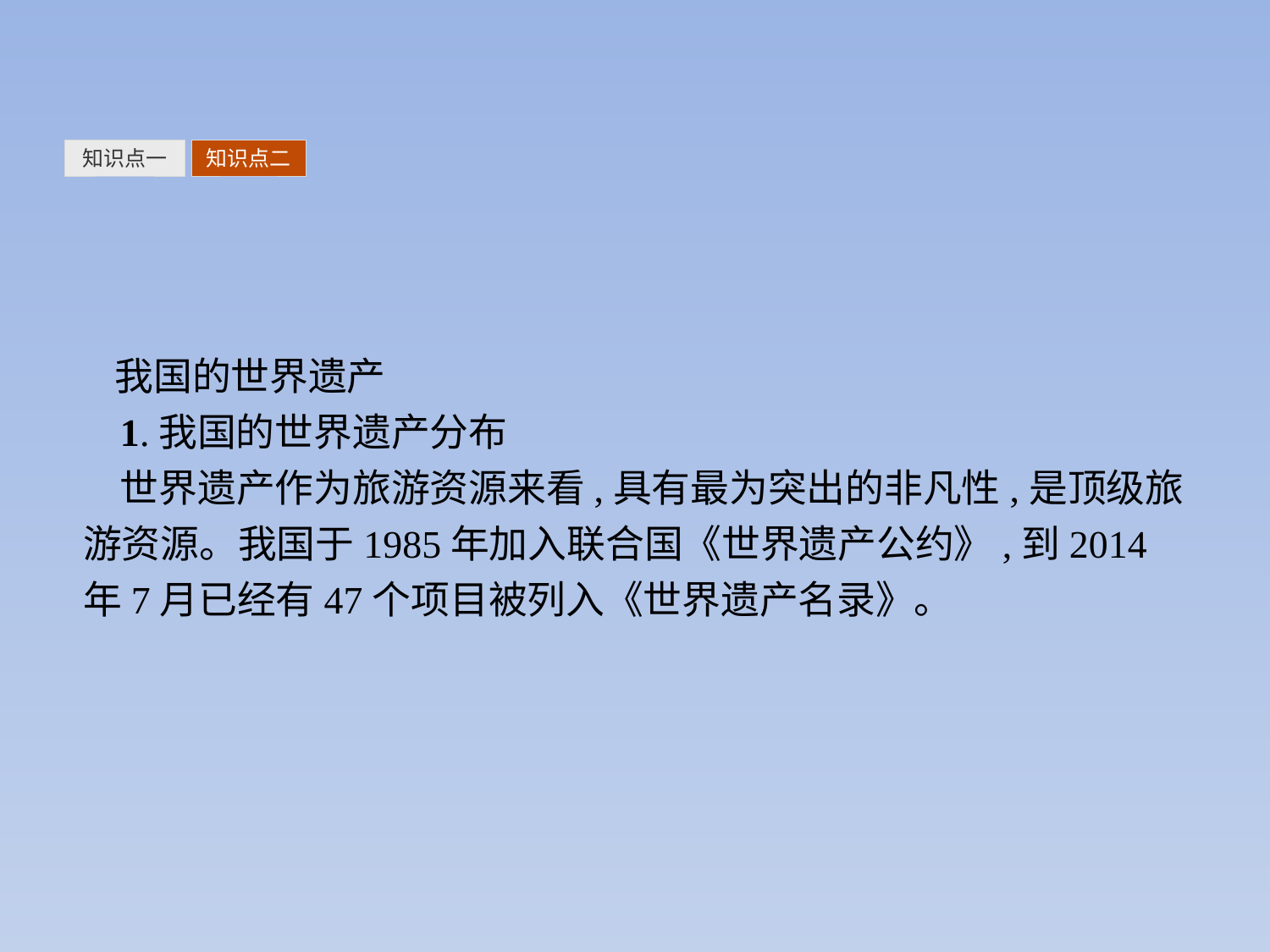

知识点一
知识点二
我国的世界遗产
1.我国的世界遗产分布
世界遗产作为旅游资源来看,具有最为突出的非凡性,是顶级旅游资源。我国于1985年加入联合国《世界遗产公约》,到2014年7月已经有47个项目被列入《世界遗产名录》。